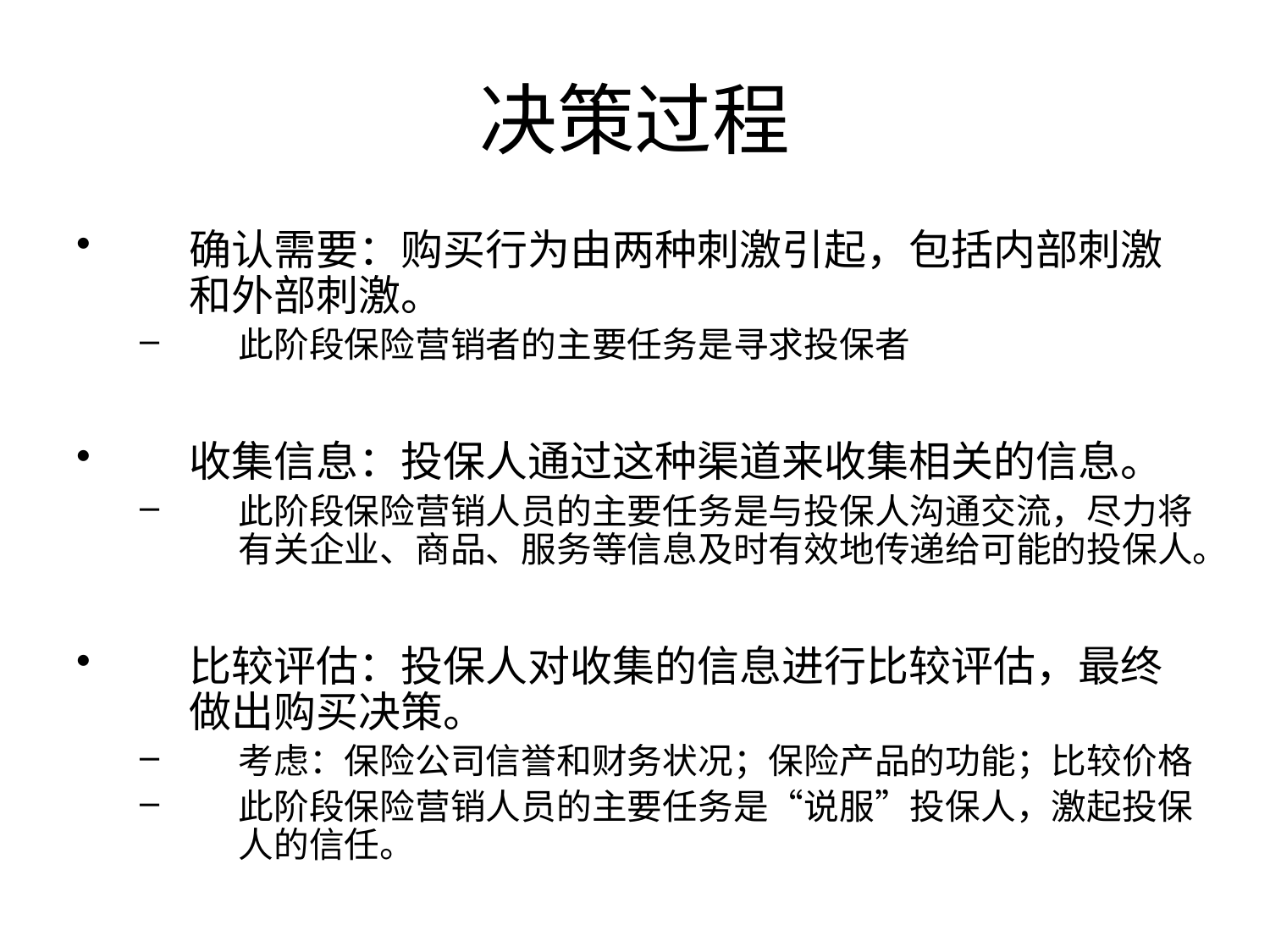

# 决策过程
确认需要：购买行为由两种刺激引起，包括内部刺激和外部刺激。
此阶段保险营销者的主要任务是寻求投保者

收集信息：投保人通过这种渠道来收集相关的信息。
此阶段保险营销人员的主要任务是与投保人沟通交流，尽力将有关企业、商品、服务等信息及时有效地传递给可能的投保人。

比较评估：投保人对收集的信息进行比较评估，最终做出购买决策。
考虑：保险公司信誉和财务状况；保险产品的功能；比较价格
此阶段保险营销人员的主要任务是“说服”投保人，激起投保人的信任。